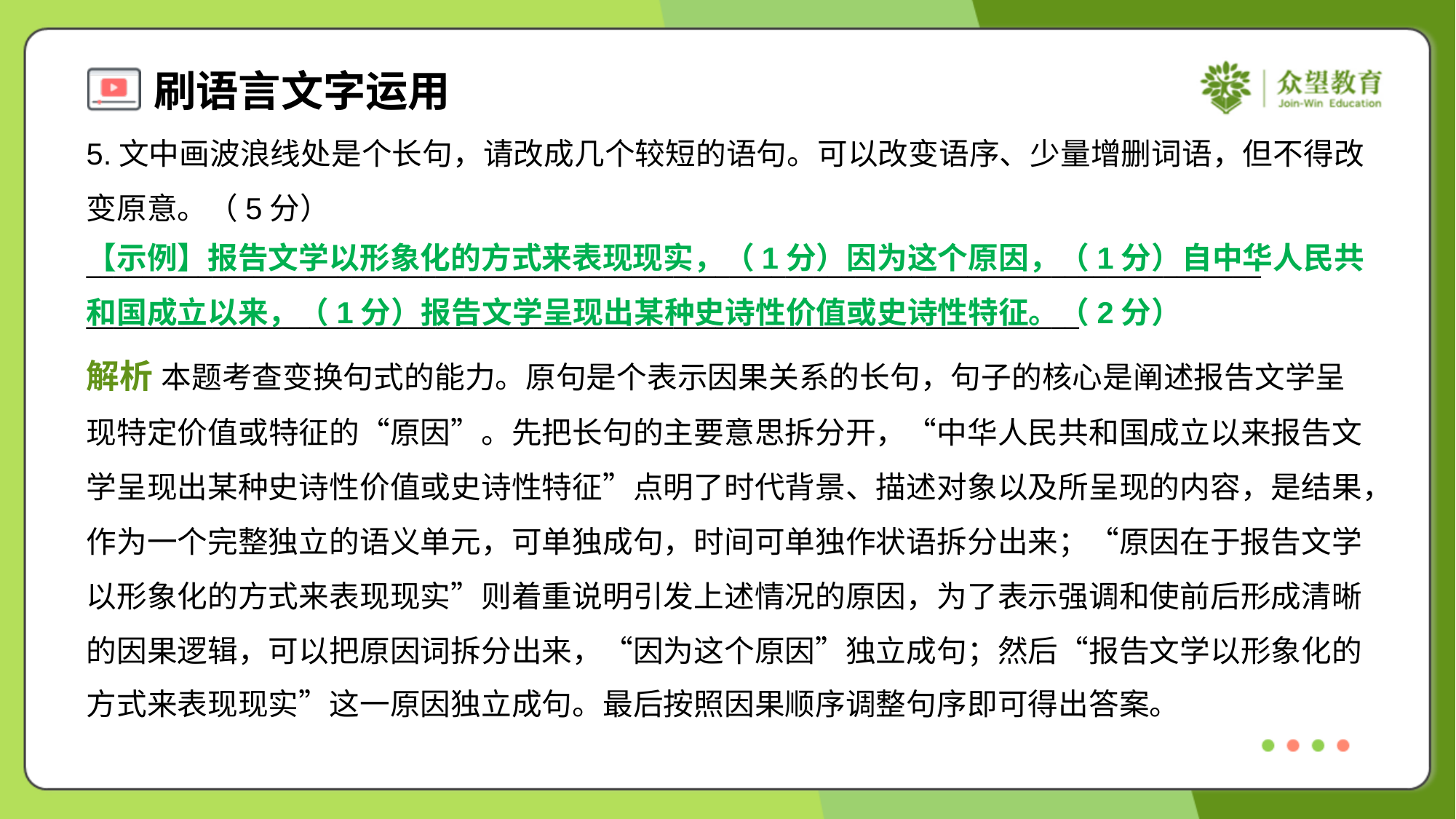

5.文中画波浪线处是个长句，请改成几个较短的语句。可以改变语序、少量增删词语，但不得改
变原意。（5分）
____________________________________________________________________________________
_______________________________________________________________________
【示例】报告文学以形象化的方式来表现现实，（1分）因为这个原因，（1分）自中华人民共和国成立以来，（1分）报告文学呈现出某种史诗性价值或史诗性特征。（2分）
解析 本题考查变换句式的能力。原句是个表示因果关系的长句，句子的核心是阐述报告文学呈
现特定价值或特征的“原因”。先把长句的主要意思拆分开，“中华人民共和国成立以来报告文
学呈现出某种史诗性价值或史诗性特征”点明了时代背景、描述对象以及所呈现的内容，是结果，
作为一个完整独立的语义单元，可单独成句，时间可单独作状语拆分出来；“原因在于报告文学
以形象化的方式来表现现实”则着重说明引发上述情况的原因，为了表示强调和使前后形成清晰
的因果逻辑，可以把原因词拆分出来，“因为这个原因”独立成句；然后“报告文学以形象化的
方式来表现现实”这一原因独立成句。最后按照因果顺序调整句序即可得出答案。